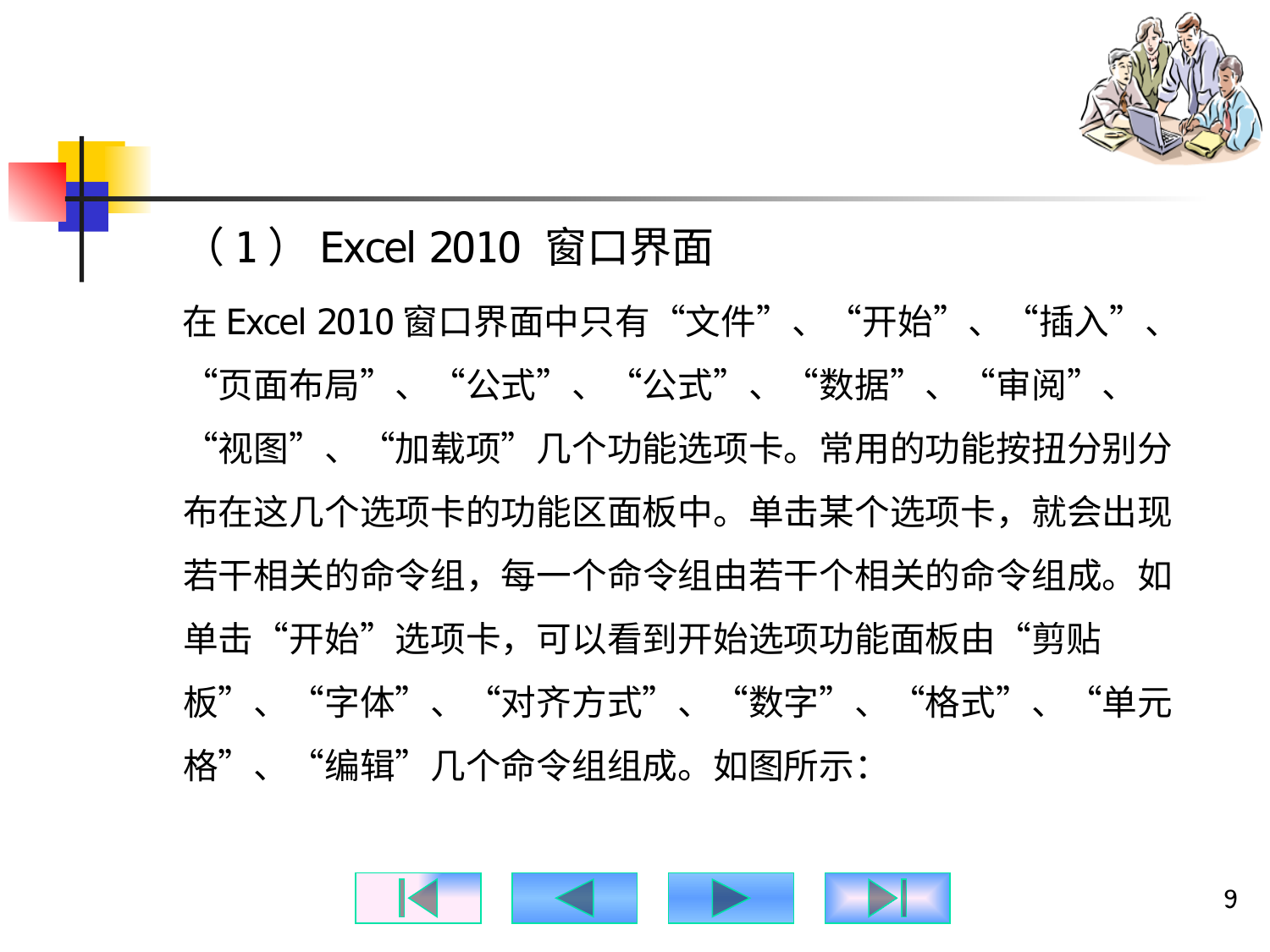

#
（1）Excel 2010 窗口界面
在Excel 2010窗口界面中只有“文件”、“开始”、“插入”、“页面布局”、“公式”、“公式”、“数据”、“审阅”、“视图”、“加载项”几个功能选项卡。常用的功能按扭分别分布在这几个选项卡的功能区面板中。单击某个选项卡，就会出现若干相关的命令组，每一个命令组由若干个相关的命令组成。如单击“开始”选项卡，可以看到开始选项功能面板由“剪贴板”、“字体”、“对齐方式”、“数字”、“格式”、“单元格”、“编辑”几个命令组组成。如图所示：
9